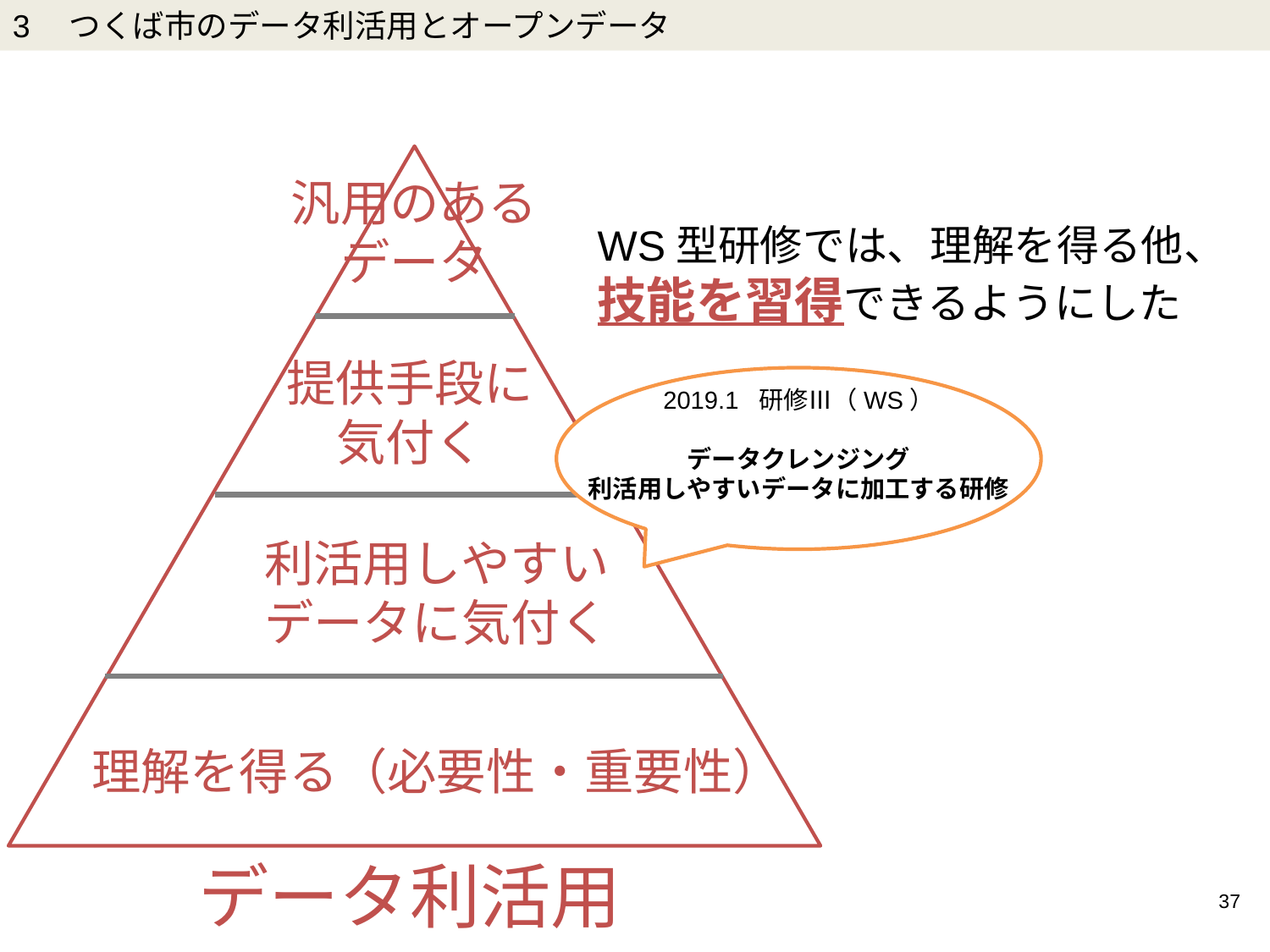

3　つくば市のデータ利活用とオープンデータ

汎用のある
データ
提供手段に
気付く
利活用しやすい
データに気付く
理解を得る（必要性・重要性）
WS型研修では、理解を得る他、
技能を習得できるようにした
2019.1  研修Ⅲ（WS）

データクレンジング
利活用しやすいデータに加工する研修

データ利活用
37